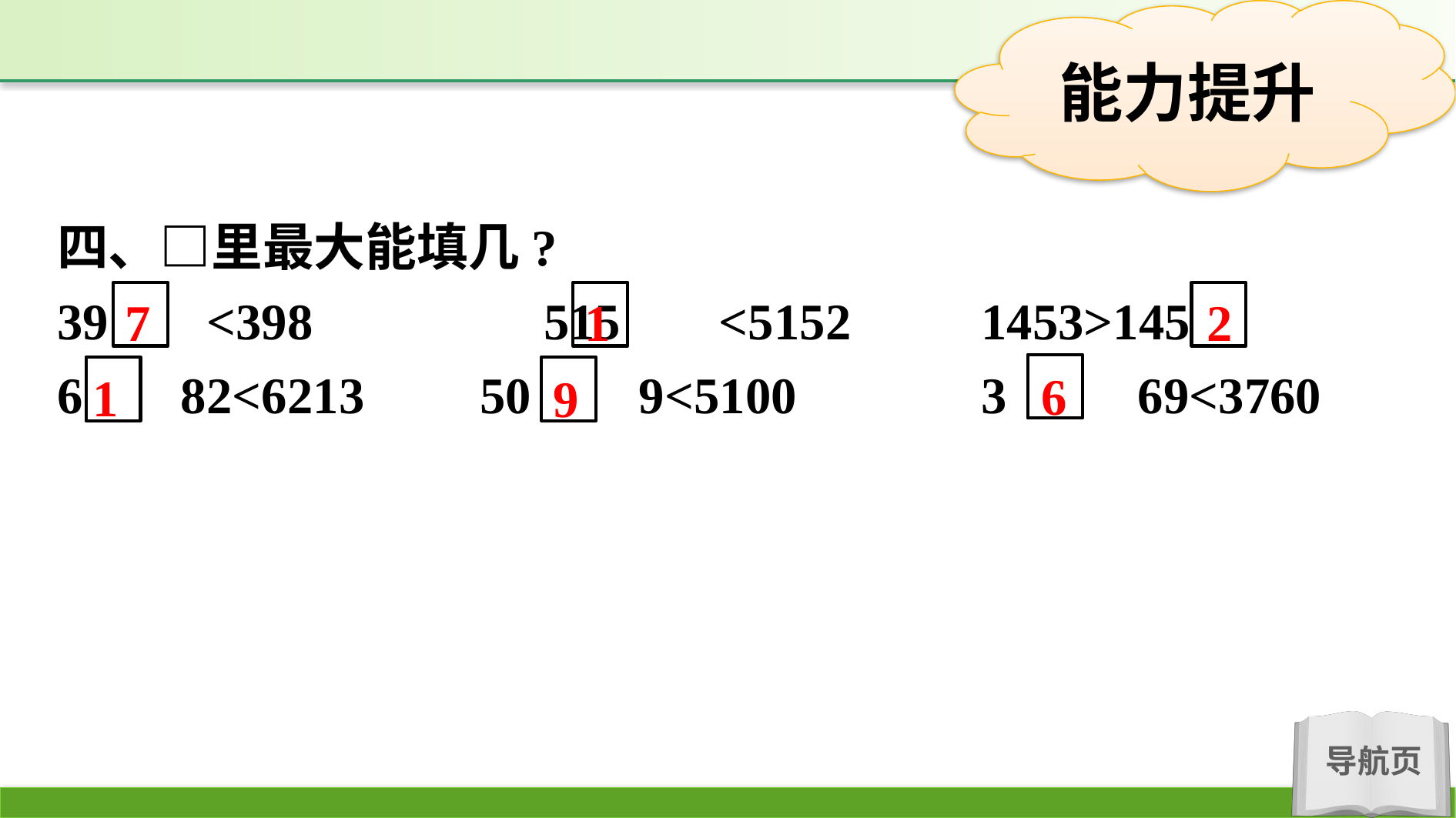

四、□里最大能填几?
39      <398　　　　515      <5152		1453>145
6      82<6213	  50       9<5100		3        69<3760

2
7
1
6
1
9